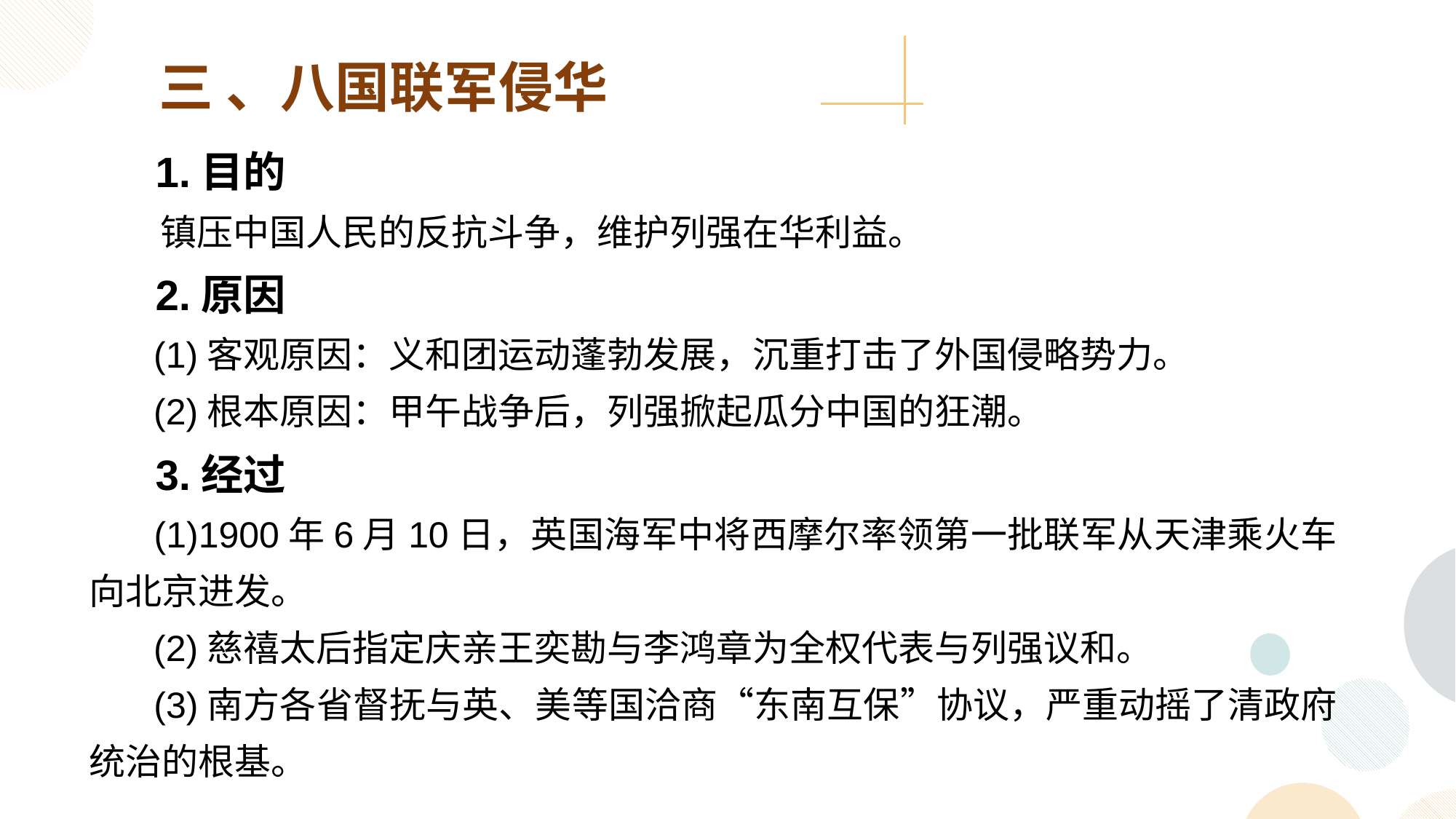

三 、八国联军侵华
 1.目的
 镇压中国人民的反抗斗争，维护列强在华利益。
 2.原因
 (1)客观原因：义和团运动蓬勃发展，沉重打击了外国侵略势力。
 (2)根本原因：甲午战争后，列强掀起瓜分中国的狂潮。
 3.经过
 (1)1900年6月10日，英国海军中将西摩尔率领第一批联军从天津乘火车向北京进发。
 (2)慈禧太后指定庆亲王奕勘与李鸿章为全权代表与列强议和。
 (3)南方各省督抚与英、美等国洽商“东南互保”协议，严重动摇了清政府统治的根基。